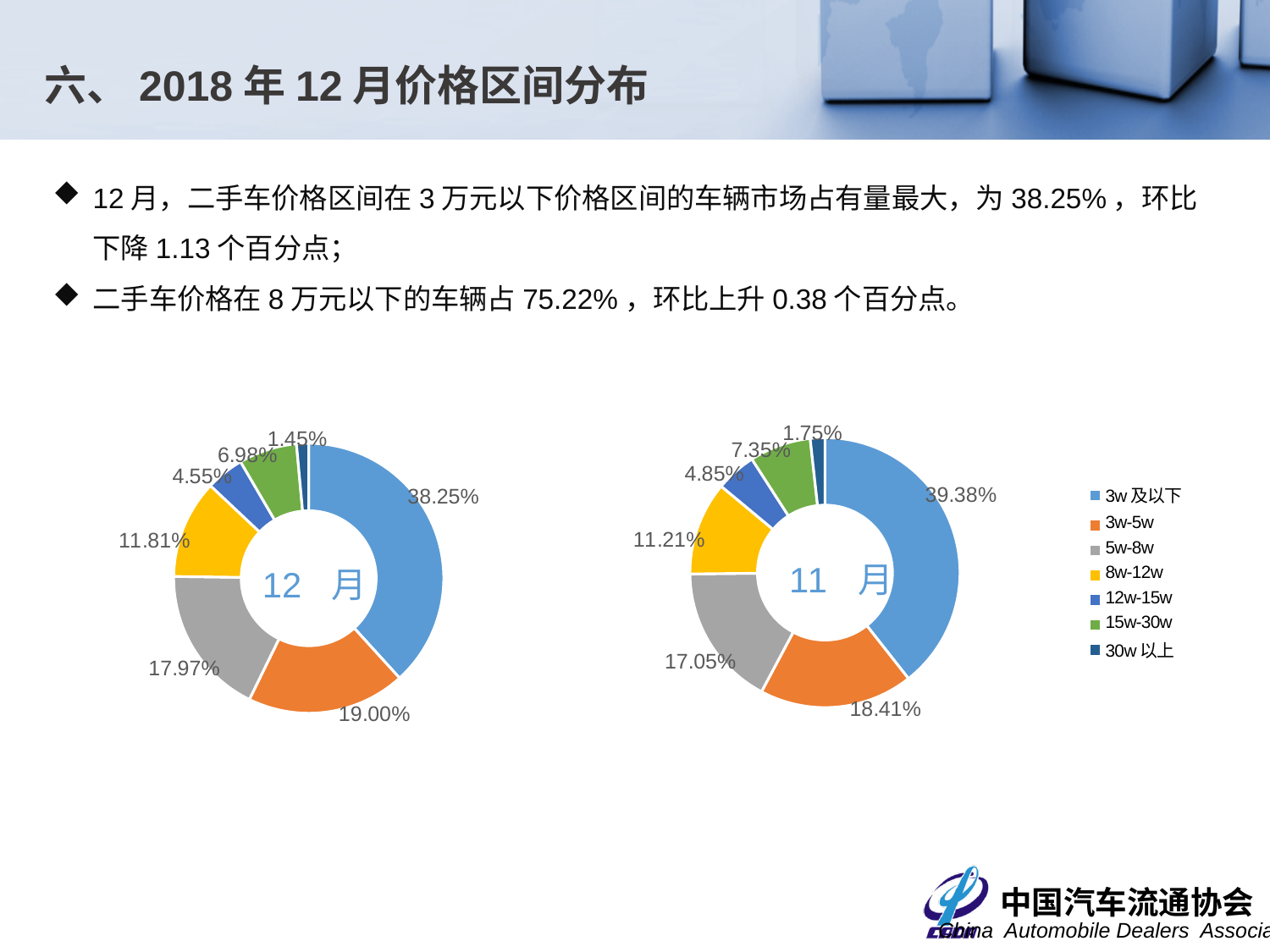

六、2018年12月价格区间分布
12月，二手车价格区间在3万元以下价格区间的车辆市场占有量最大，为38.25%，环比下降1.13个百分点；
二手车价格在8万元以下的车辆占75.22%，环比上升0.38个百分点。

### Chart

| Category | 比例 |
|---|---|
| 3w及以下 | 0.3938 |
| 3w-5w | 0.1841 |
| 5w-8w | 0.1705 |
| 8w-12w | 0.1121 |
| 12w-15w | 0.0485 |
| 15w-30w | 0.0735 |
| 30w以上 | 0.0175 |

### Chart

| Category | 比例 |
|---|---|
| 3w及以下 | 0.3824567469063774 |
| 3w-5w | 0.1900038895371451 |
| 5w-8w | 0.17971102179581372 |
| 8w-12w | 0.11808346658599478 |
| 12w-15w | 0.04552199029056283 |
| 15w-30w | 0.06975956898166155 |
| 30w以上 | 0.014463315902444646 |